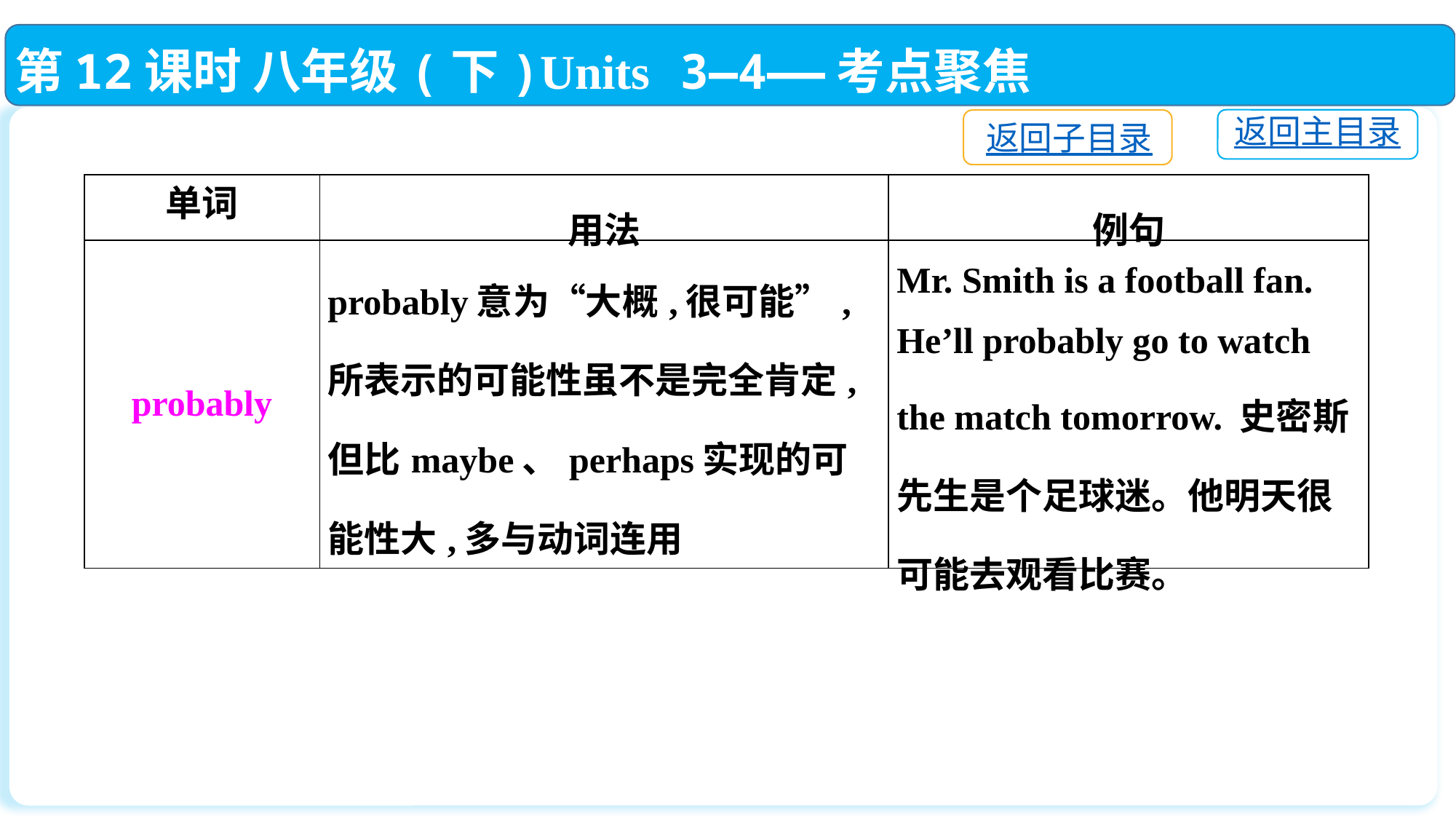

第12课时 八年级(下)Units 3—4——考点聚焦

返回主目录

返回子目录
| 单词 | 用法 | 例句 |
| --- | --- | --- |
| probably | probably意为“大概,很可能”,所表示的可能性虽不是完全肯定,但比maybe、perhaps实现的可能性大,多与动词连用 | Mr. Smith is a football fan. He’ll probably go to watch the match tomorrow. 史密斯先生是个足球迷。他明天很可能去观看比赛。 |